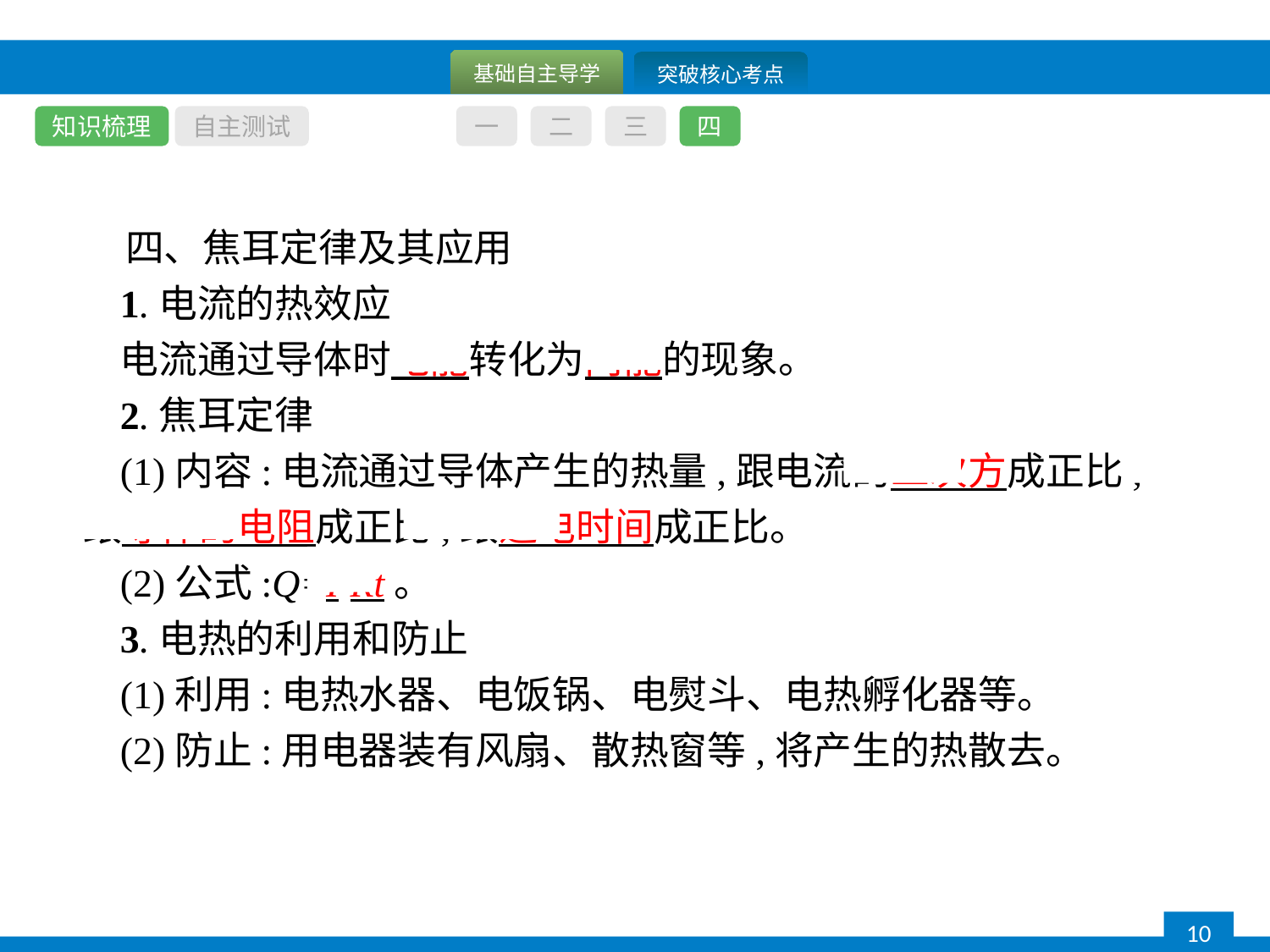

知识梳理
自主测试
一
二
三
四
四、焦耳定律及其应用
1.电流的热效应
电流通过导体时电能转化为内能的现象。
2.焦耳定律
(1)内容:电流通过导体产生的热量,跟电流的二次方成正比,跟导体的电阻成正比,跟通电时间成正比。
(2)公式:Q=I2Rt。
3.电热的利用和防止
(1)利用:电热水器、电饭锅、电熨斗、电热孵化器等。
(2)防止:用电器装有风扇、散热窗等,将产生的热散去。